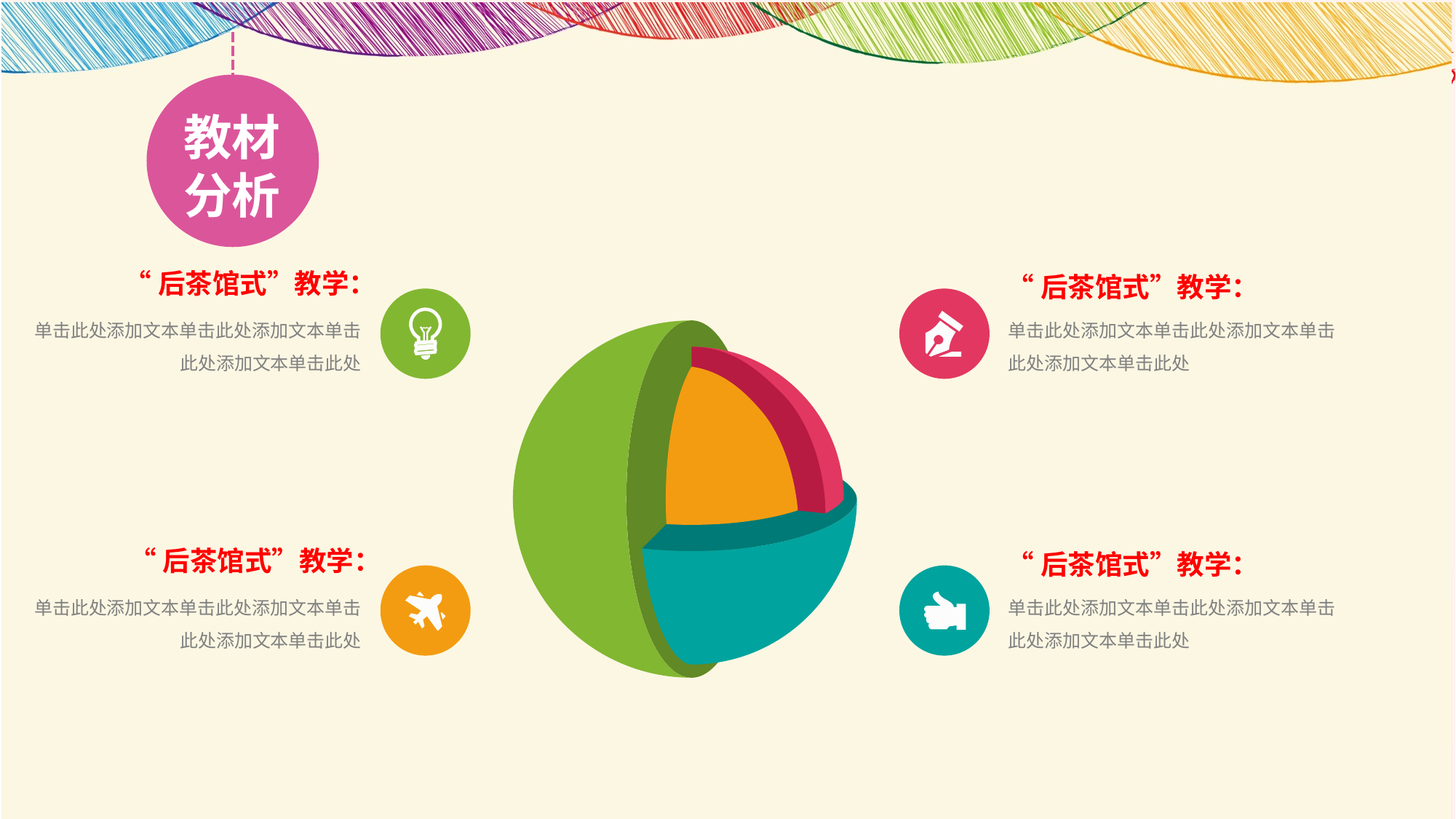

教材
分析
“后茶馆式”教学：
单击此处添加文本单击此处添加文本单击此处添加文本单击此处
“后茶馆式”教学：
单击此处添加文本单击此处添加文本单击此处添加文本单击此处

“后茶馆式”教学：
单击此处添加文本单击此处添加文本单击此处添加文本单击此处
“后茶馆式”教学：
单击此处添加文本单击此处添加文本单击此处添加文本单击此处